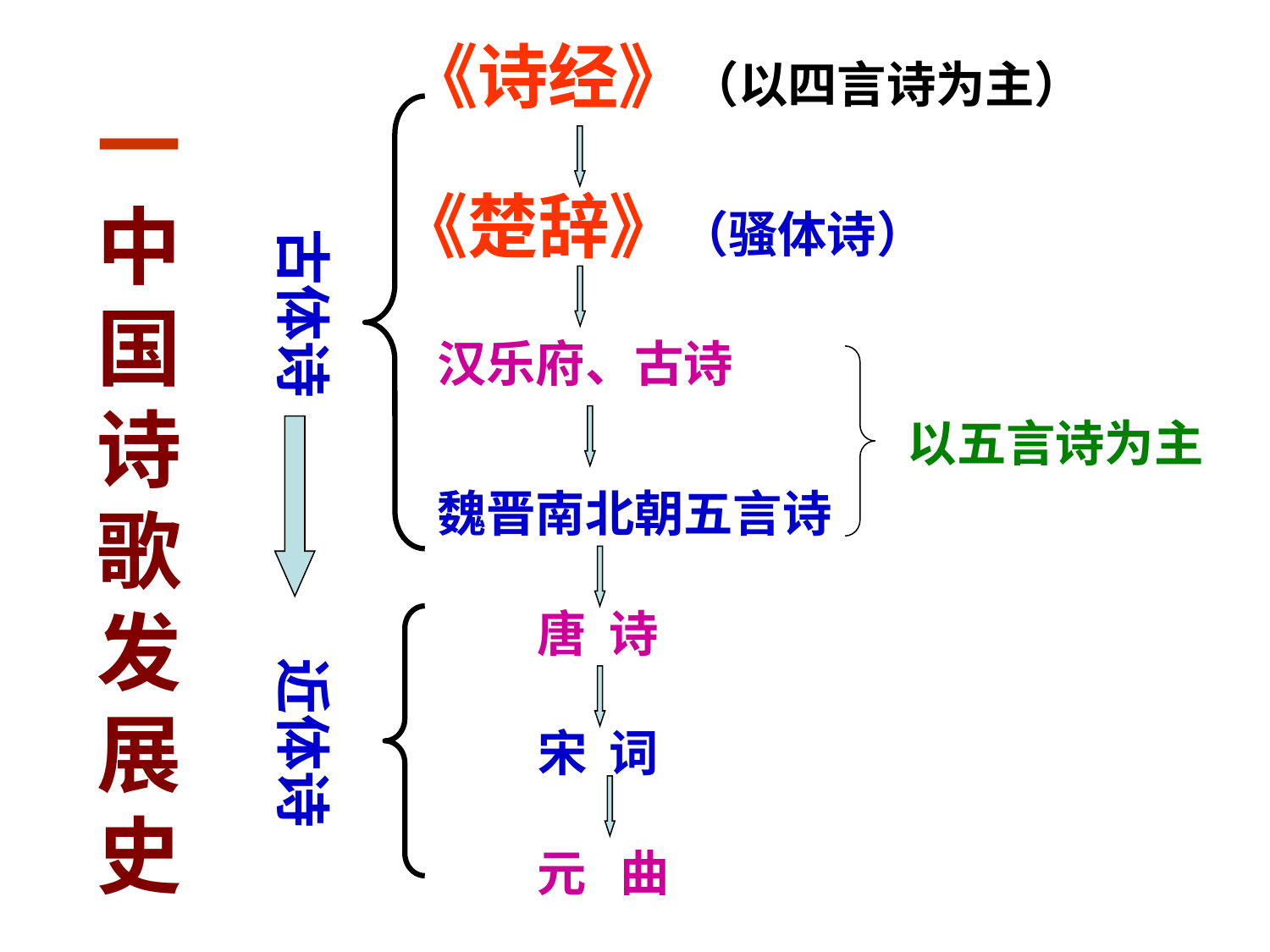

#

《诗经》（以四言诗为主）
一中国诗歌发展史

《楚辞》（骚体诗）
古体诗

汉乐府、古诗

以五言诗为主

魏晋南北朝五言诗

唐  诗

近体诗

宋  词

元   曲